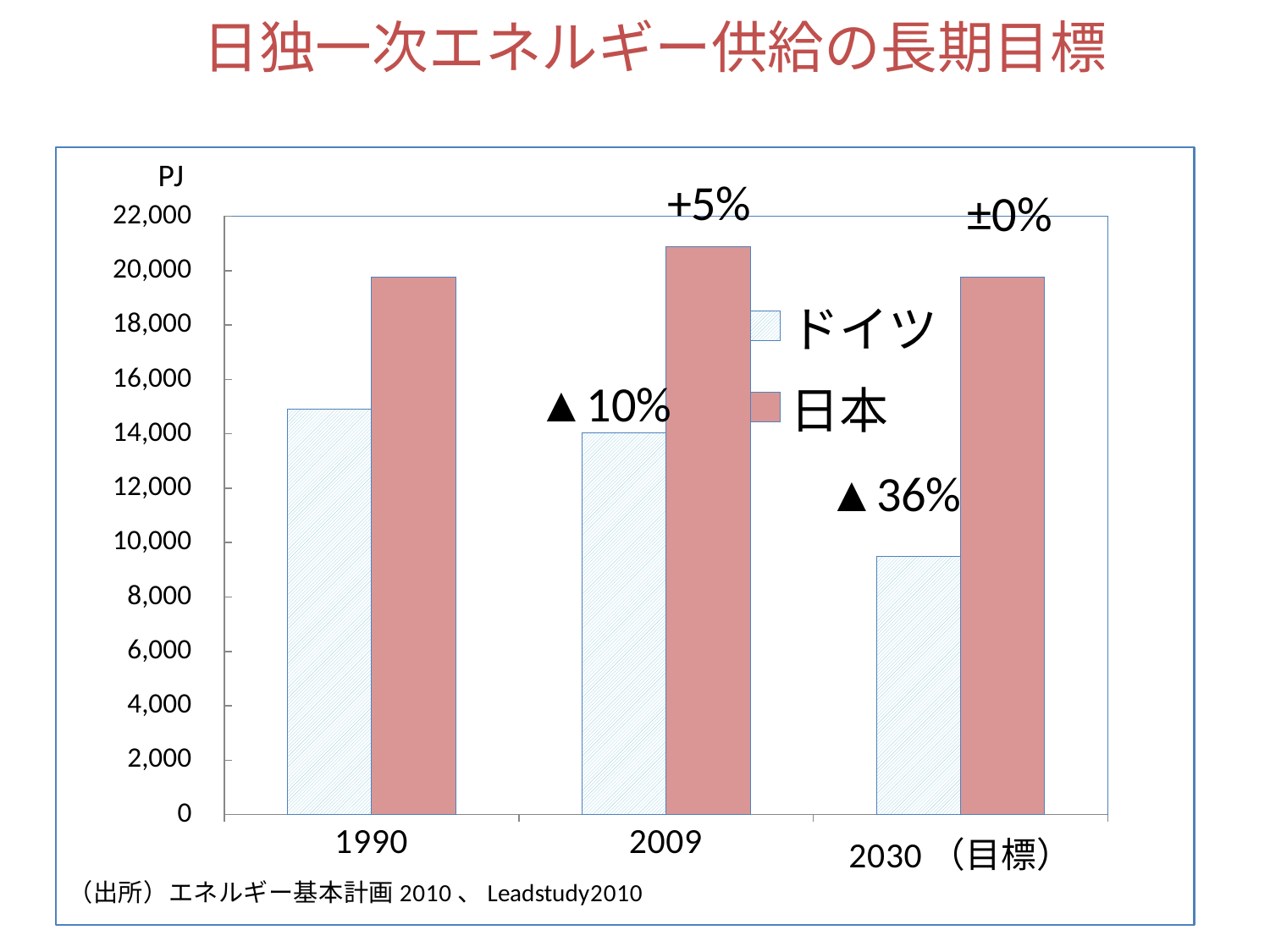

日独一次エネルギー供給の長期目標

### Chart

| Category | ドイツ | 日本 |
|---|---|---|
| 1990 | 14905.558 | 19779.0 |
| 2009 | 14044.0 | 20893.0 |
| 2030（目標） | 9492.0 | 19749.0 |
±0%
▲10%
▲36%